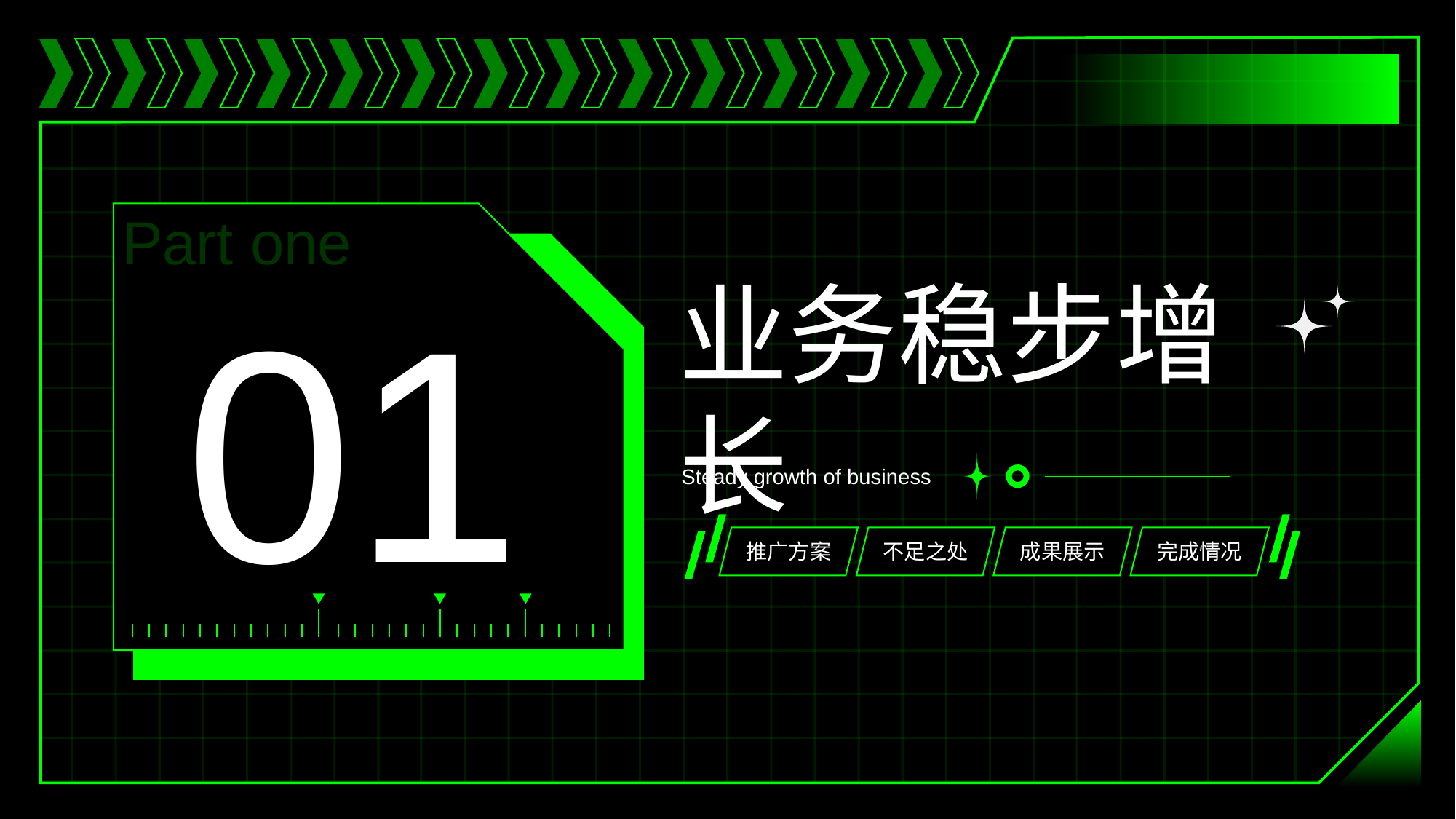

Part one

01

业务稳步增长

Steady growth of business

推广方案
不足之处
成果展示
完成情况